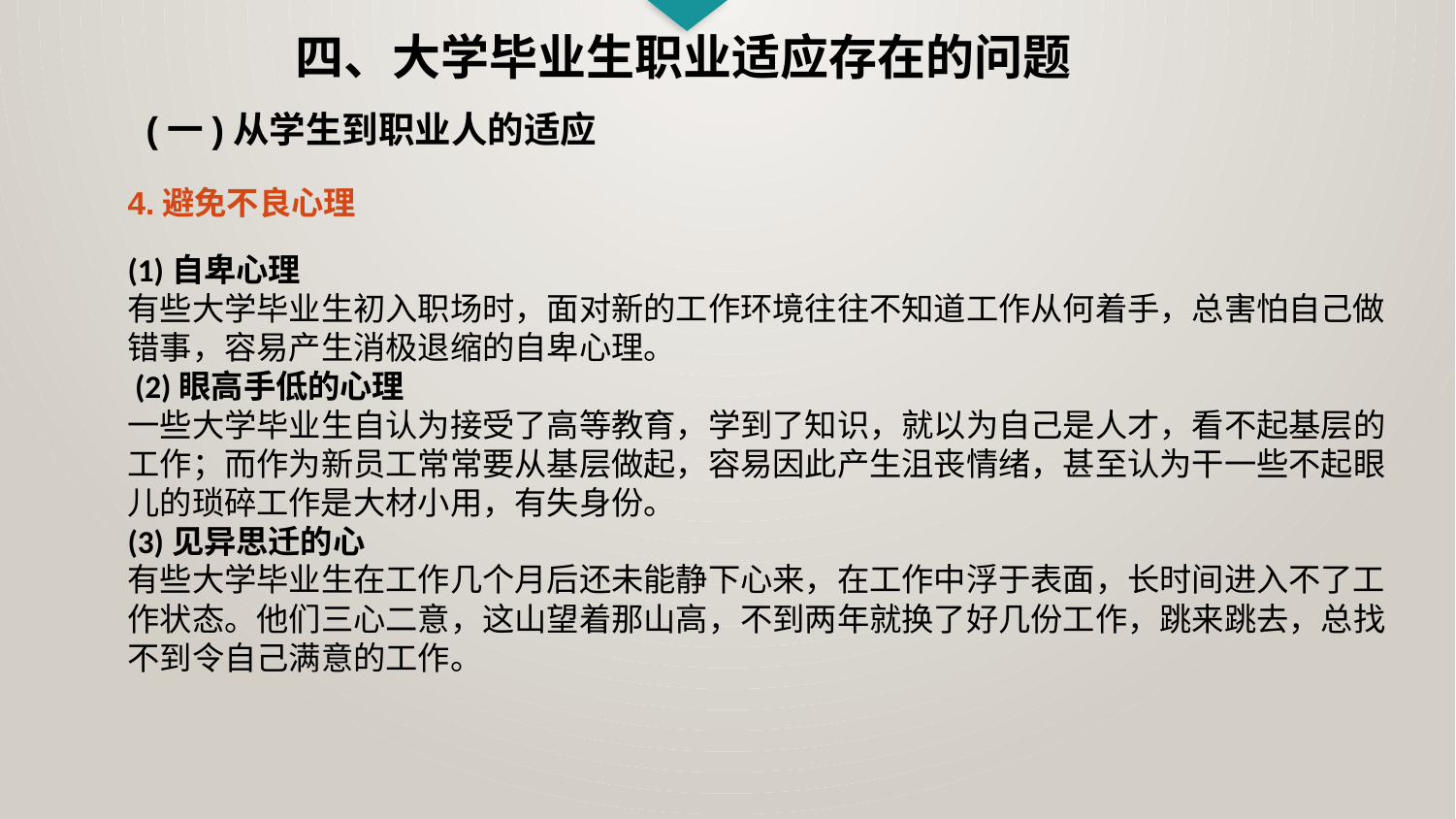

四、大学毕业生职业适应存在的问题
(一)从学生到职业人的适应
4.避免不良心理
(1)自卑心理
有些大学毕业生初入职场时，面对新的工作环境往往不知道工作从何着手，总害怕自己做错事，容易产生消极退缩的自卑心理。
 (2)眼高手低的心理
一些大学毕业生自认为接受了高等教育，学到了知识，就以为自己是人才，看不起基层的工作；而作为新员工常常要从基层做起，容易因此产生沮丧情绪，甚至认为干一些不起眼儿的琐碎工作是大材小用，有失身份。
(3)见异思迁的心
有些大学毕业生在工作几个月后还未能静下心来，在工作中浮于表面，长时间进入不了工作状态。他们三心二意，这山望着那山高，不到两年就换了好几份工作，跳来跳去，总找不到令自己满意的工作。
39